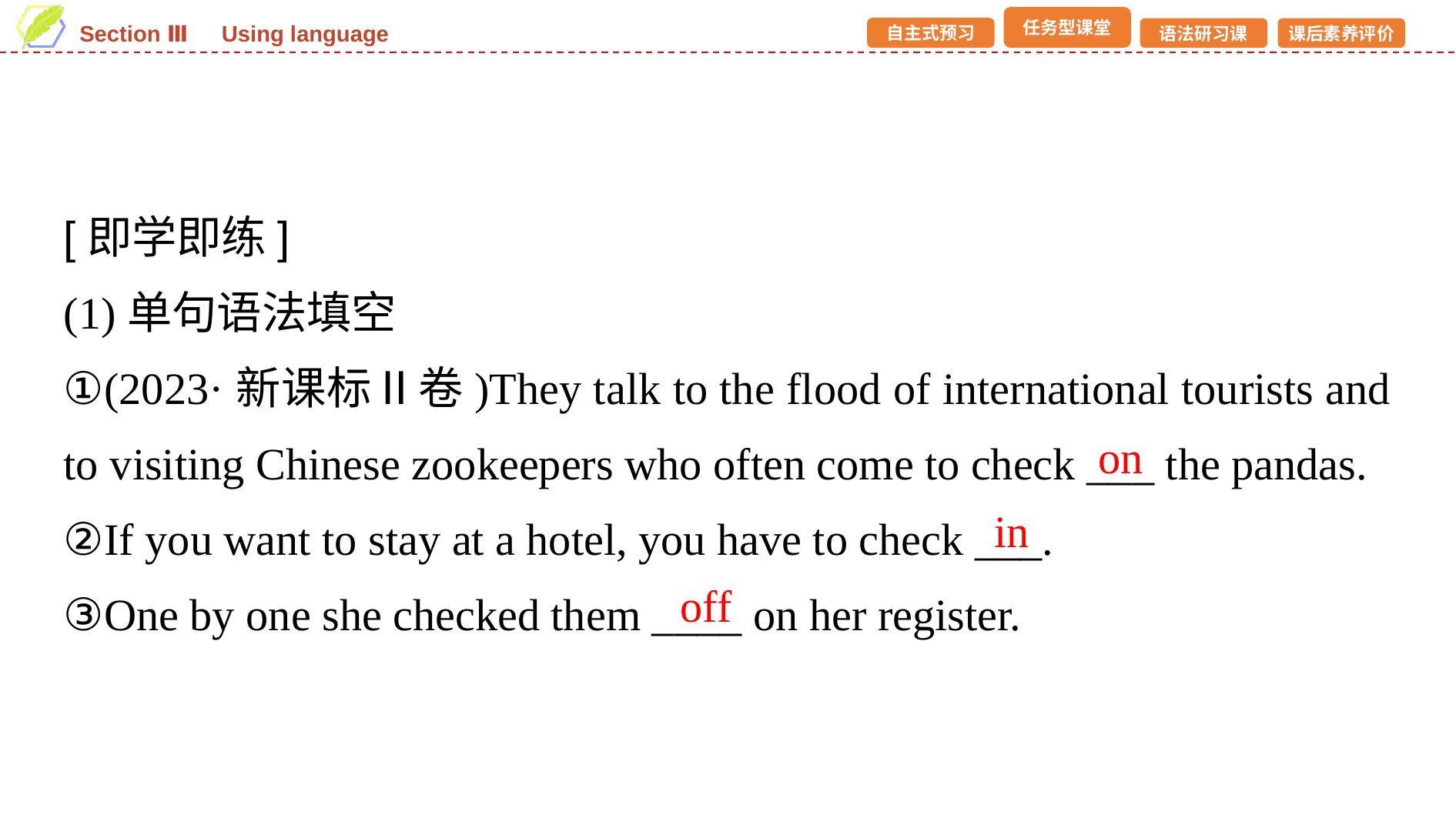

[即学即练]
(1)单句语法填空
①(2023·新课标Ⅱ卷)They talk to the flood of international tourists and to visiting Chinese zookeepers who often come to check ___ the pandas.
②If you want to stay at a hotel, you have to check ___.
③One by one she checked them ____ on her register.
on
in
off